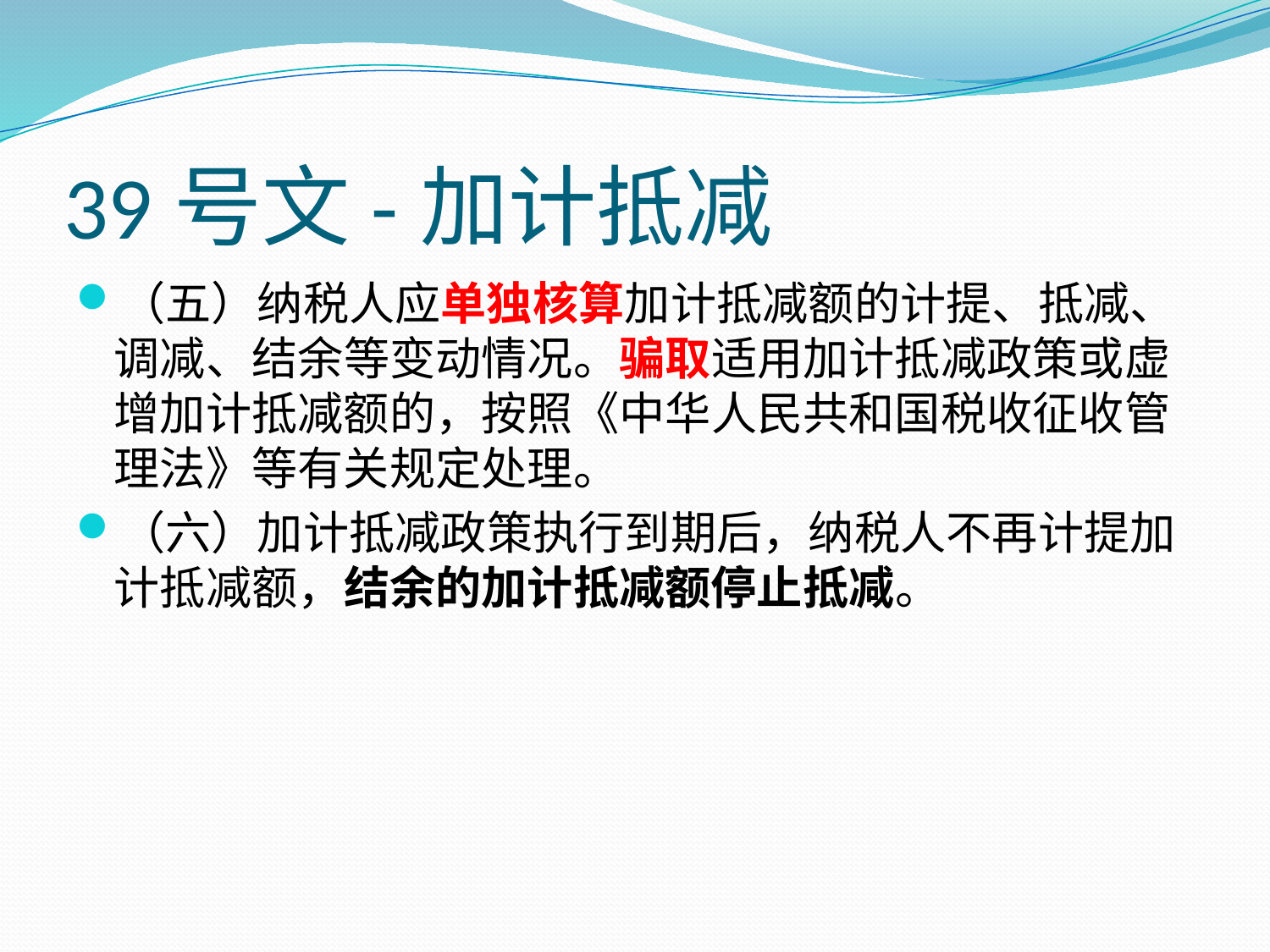

# 39号文-加计抵减
（五）纳税人应单独核算加计抵减额的计提、抵减、调减、结余等变动情况。骗取适用加计抵减政策或虚增加计抵减额的，按照《中华人民共和国税收征收管理法》等有关规定处理。
（六）加计抵减政策执行到期后，纳税人不再计提加计抵减额，结余的加计抵减额停止抵减。